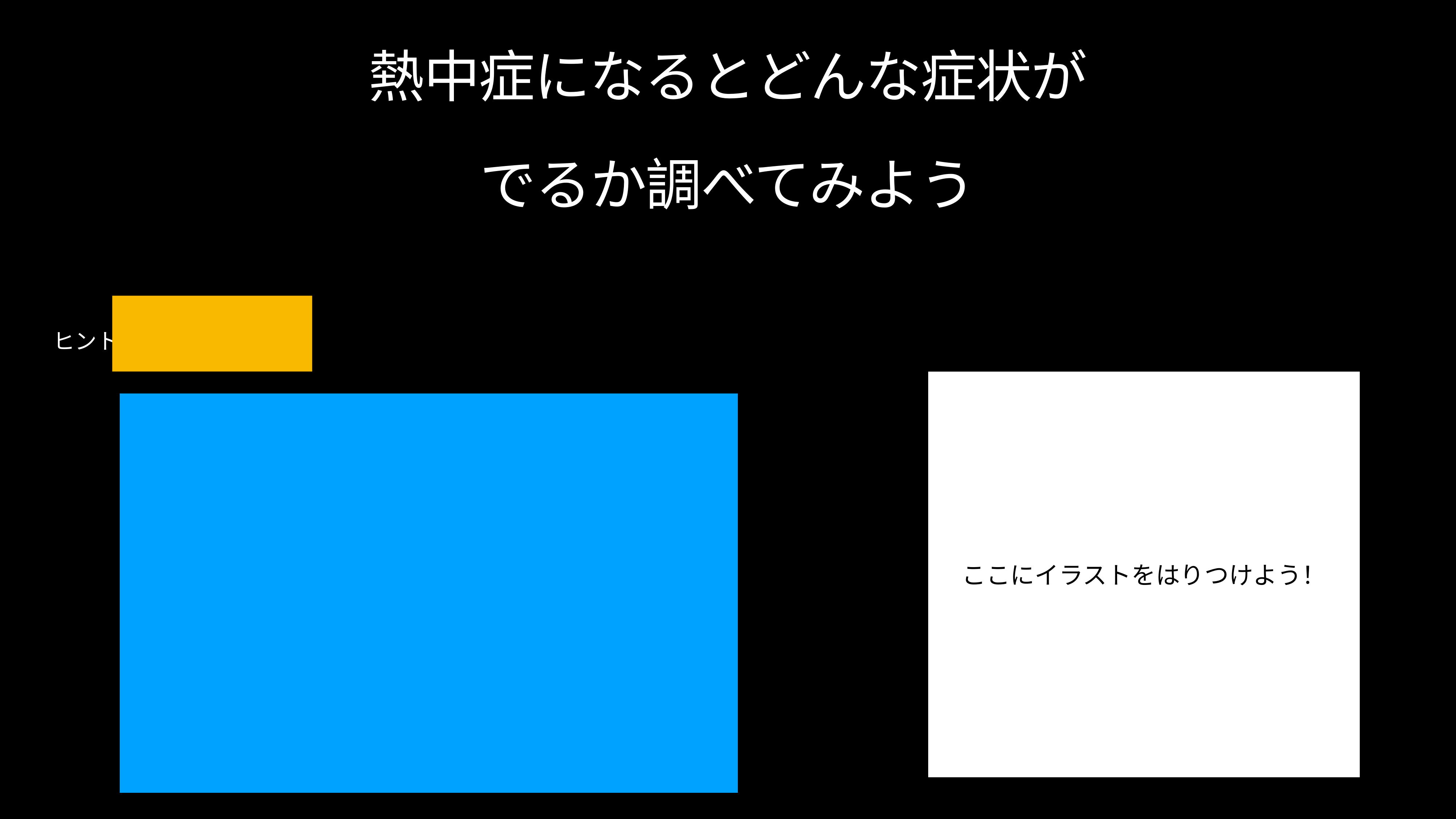

熱中症になるとどんな症状が

でるか調べてみよう

ヒント：熱中症　症状
ここにイラストをはりつけよう！